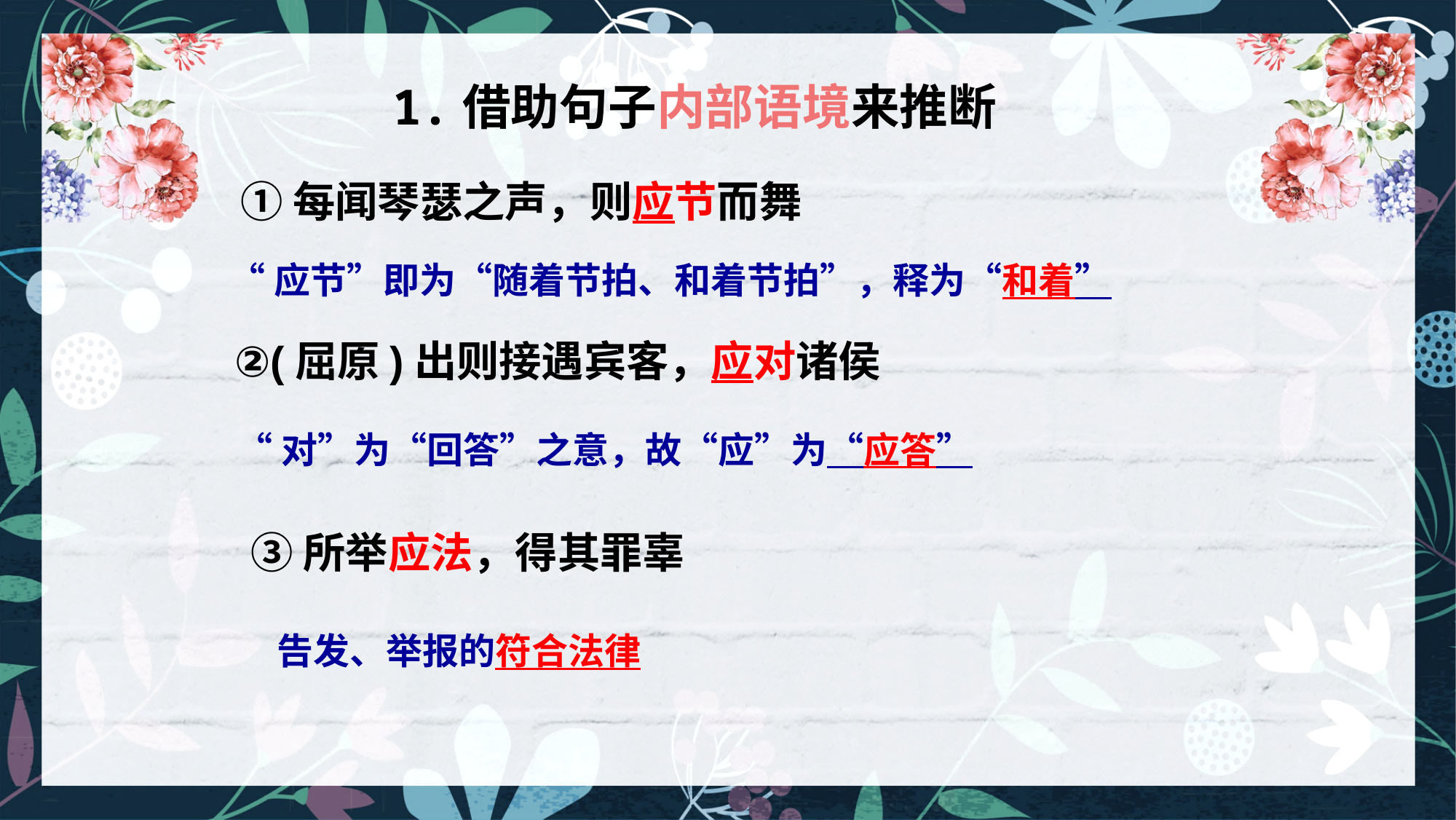

1.借助句子内部语境来推断
①每闻琴瑟之声，则应节而舞
“应节”即为“随着节拍、和着节拍”，释为“和着”
②(屈原)出则接遇宾客，应对诸侯
“对”为“回答”之意，故“应”为“应答”
③所举应法，得其罪辜
告发、举报的符合法律